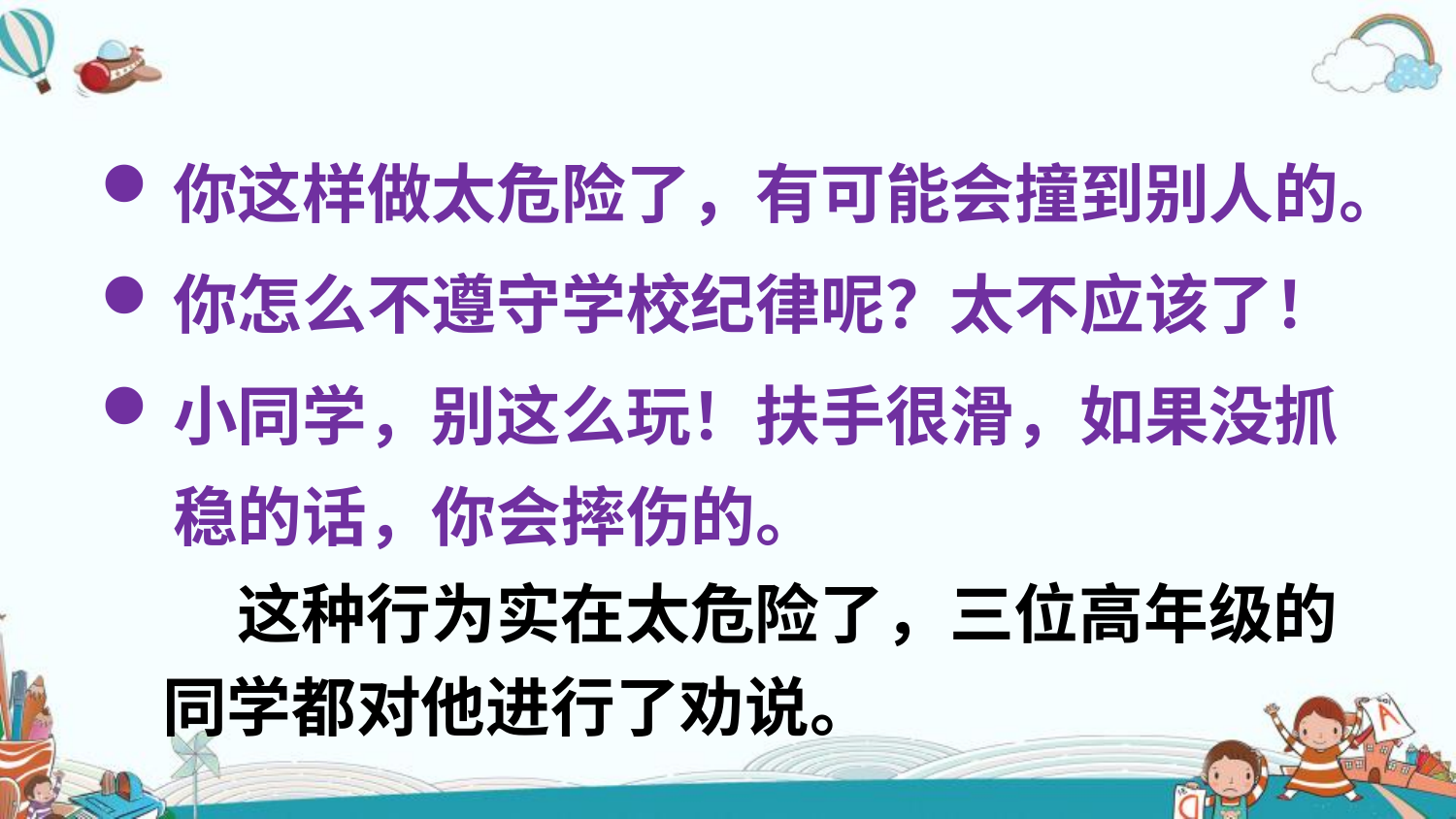

你这样做太危险了，有可能会撞到别人的。
你怎么不遵守学校纪律呢？太不应该了！
小同学，别这么玩！扶手很滑，如果没抓稳的话，你会摔伤的。
    这种行为实在太危险了，三位高年级的同学都对他进行了劝说。